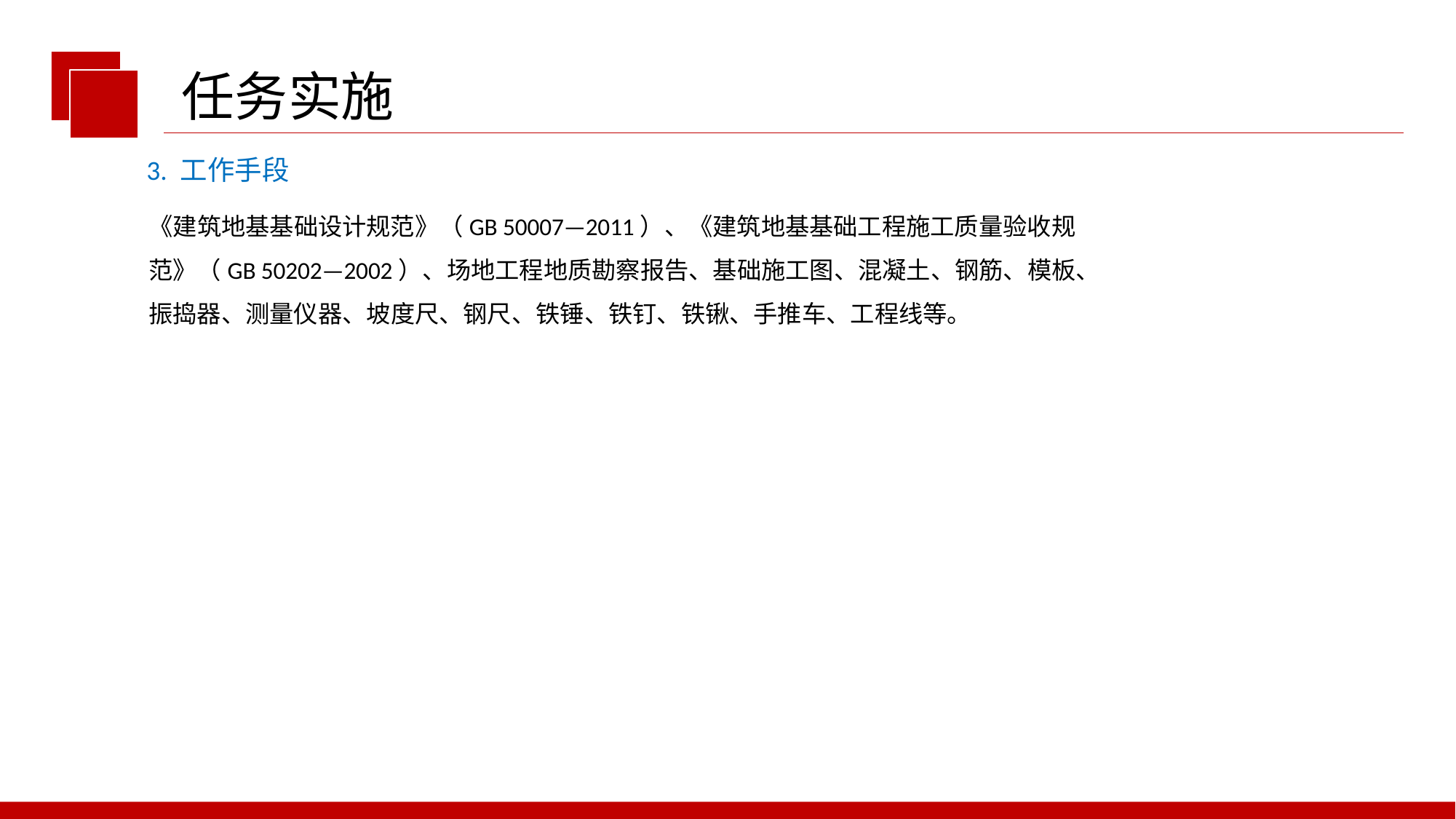

任务实施
3. 工作手段
《建筑地基基础设计规范》（GB 50007—2011）、《建筑地基基础工程施工质量验收规
范》（GB 50202—2002）、场地工程地质勘察报告、基础施工图、混凝土、钢筋、模板、
振捣器、测量仪器、坡度尺、钢尺、铁锤、铁钉、铁锹、手推车、工程线等。